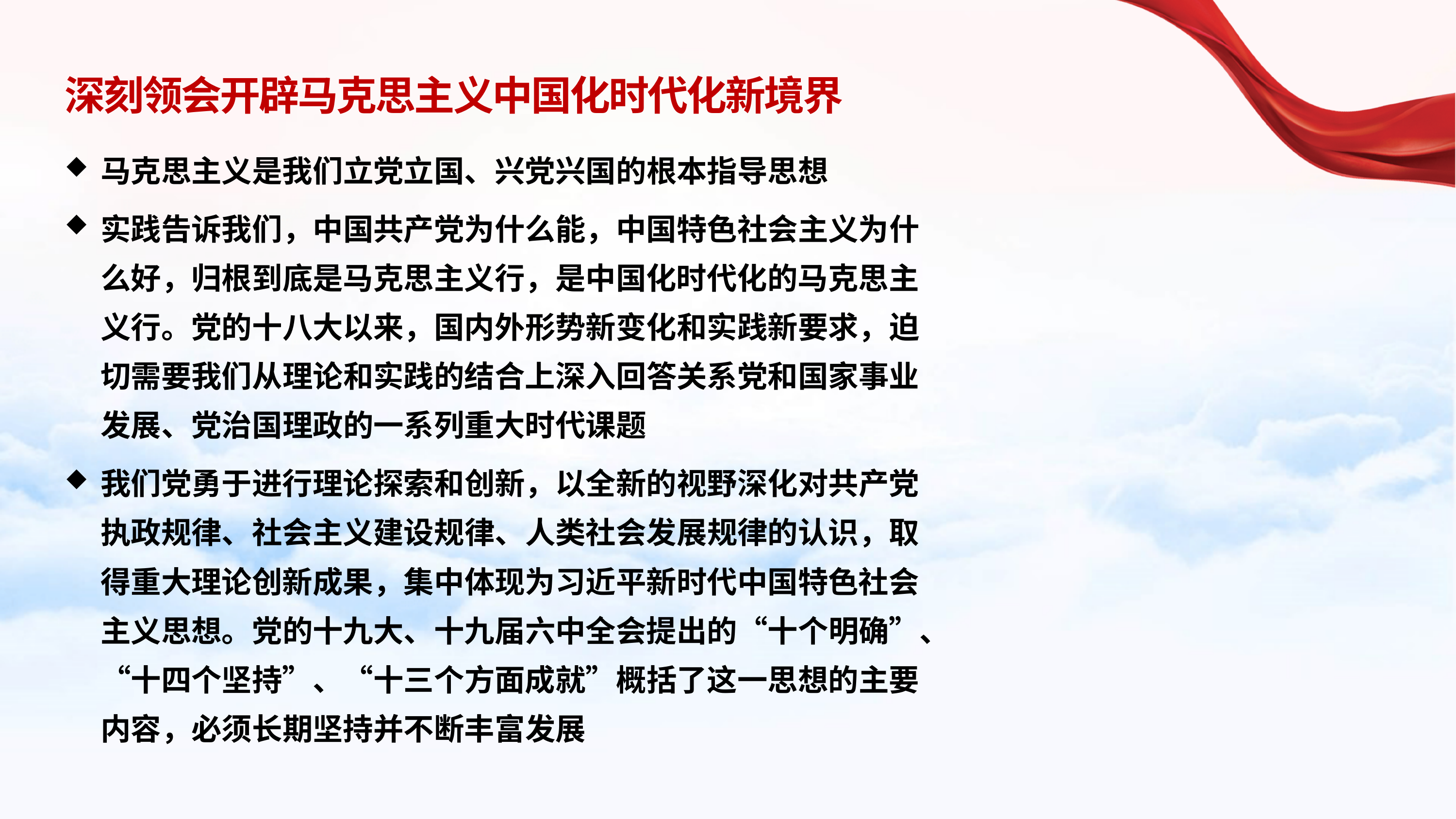

# 深刻领会开辟马克思主义中国化时代化新境界
马克思主义是我们立党立国、兴党兴国的根本指导思想
实践告诉我们，中国共产党为什么能，中国特色社会主义为什么好，归根到底是马克思主义行，是中国化时代化的马克思主义行。党的十八大以来，国内外形势新变化和实践新要求，迫切需要我们从理论和实践的结合上深入回答关系党和国家事业发展、党治国理政的一系列重大时代课题
我们党勇于进行理论探索和创新，以全新的视野深化对共产党执政规律、社会主义建设规律、人类社会发展规律的认识，取得重大理论创新成果，集中体现为习近平新时代中国特色社会主义思想。党的十九大、十九届六中全会提出的“十个明确”、“十四个坚持”、“十三个方面成就”概括了这一思想的主要内容，必须长期坚持并不断丰富发展